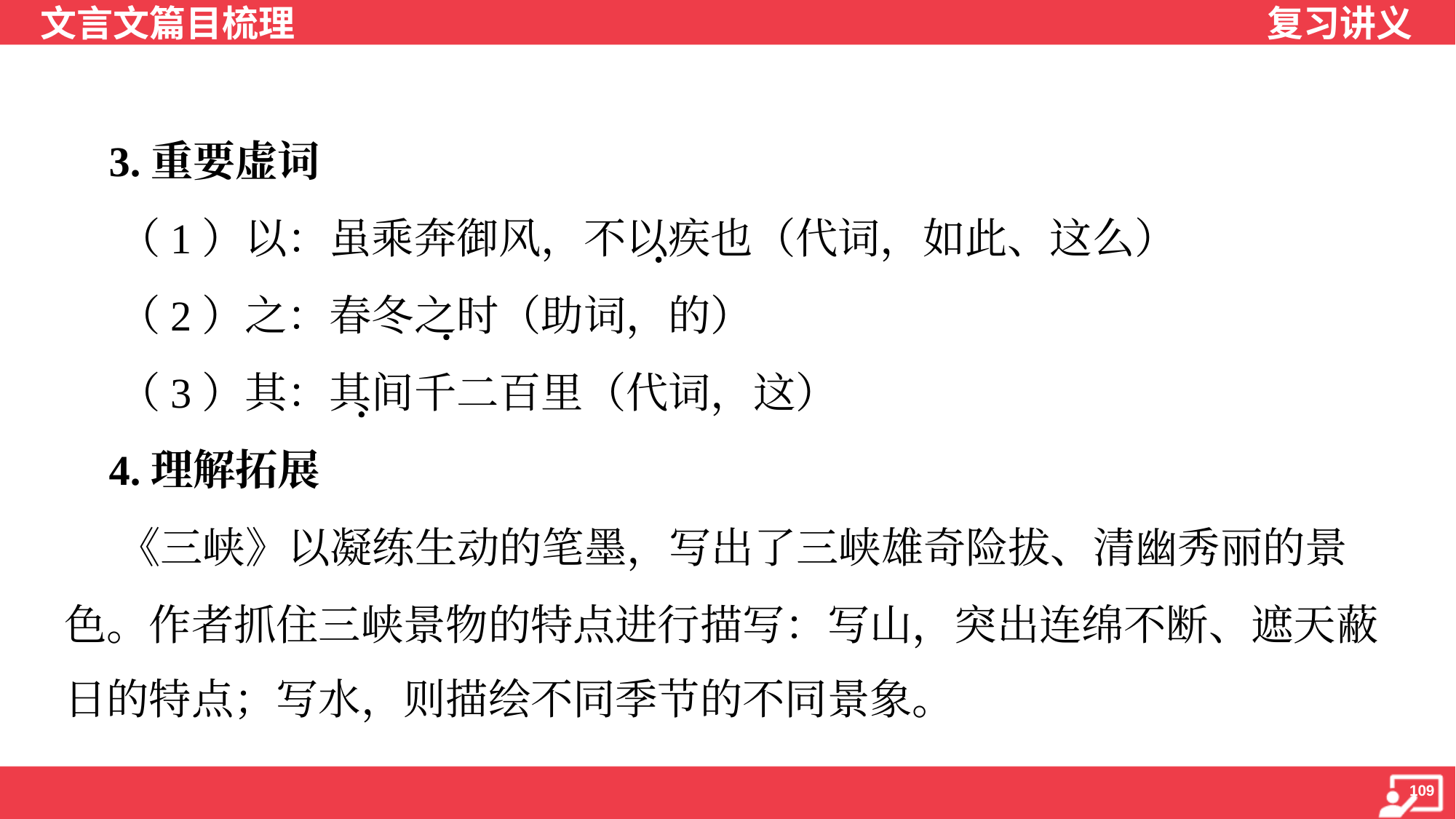

3.重要虚词
    （1）以：虽乘奔御风，不以疾也（代词，如此、这么）
    （2）之：春冬之时（助词，的）
    （3）其：其间千二百里（代词，这）
    4.理解拓展
    《三峡》以凝练生动的笔墨，写出了三峡雄奇险拔、清幽秀丽的景
色。作者抓住三峡景物的特点进行描写：写山，突出连绵不断、遮天蔽
日的特点；写水，则描绘不同季节的不同景象。